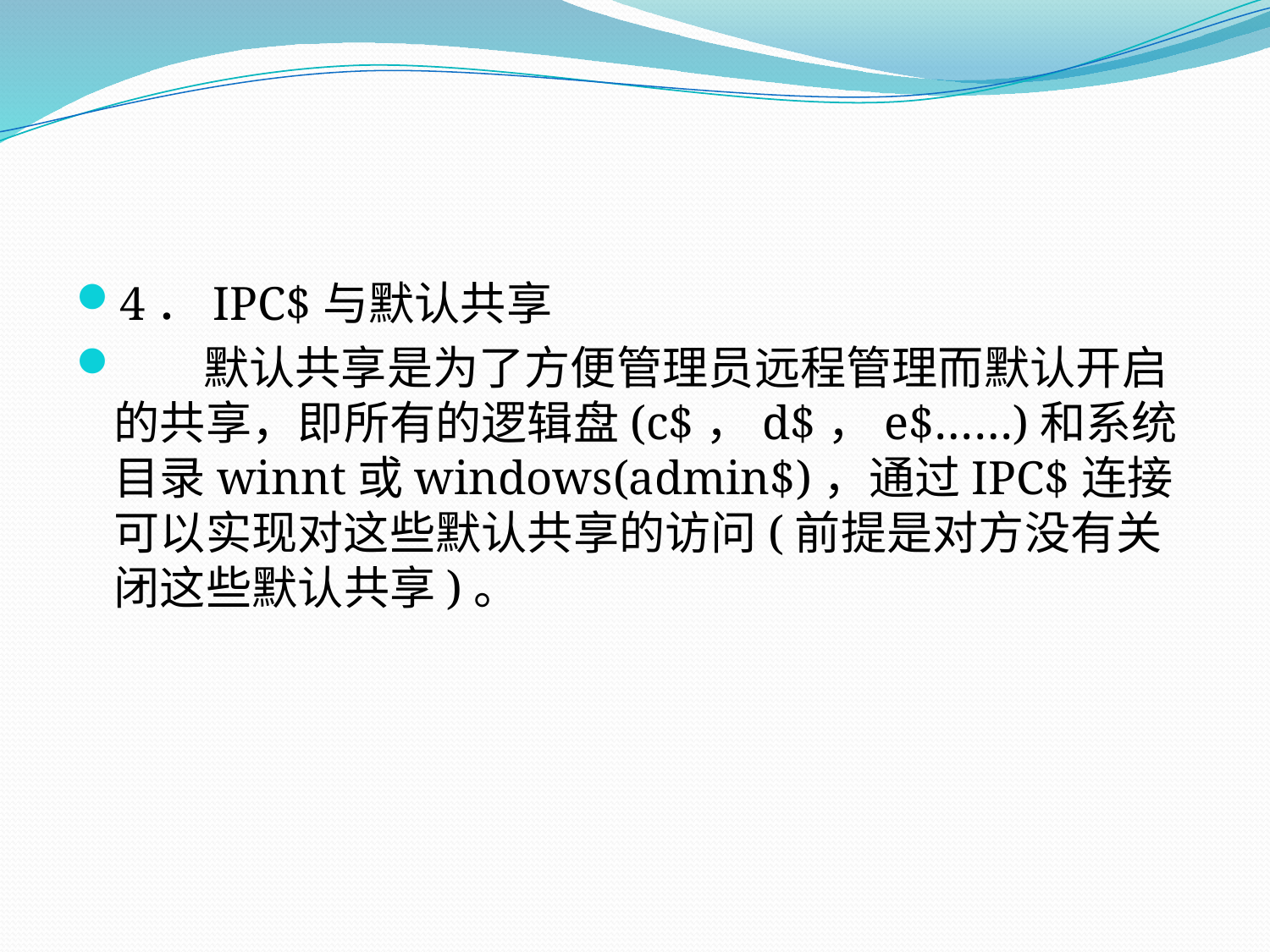

#
4．IPC$与默认共享
       默认共享是为了方便管理员远程管理而默认开启的共享，即所有的逻辑盘(c$，d$，e$……)和系统目录winnt或windows(admin$)，通过IPC$连接可以实现对这些默认共享的访问(前提是对方没有关闭这些默认共享)。